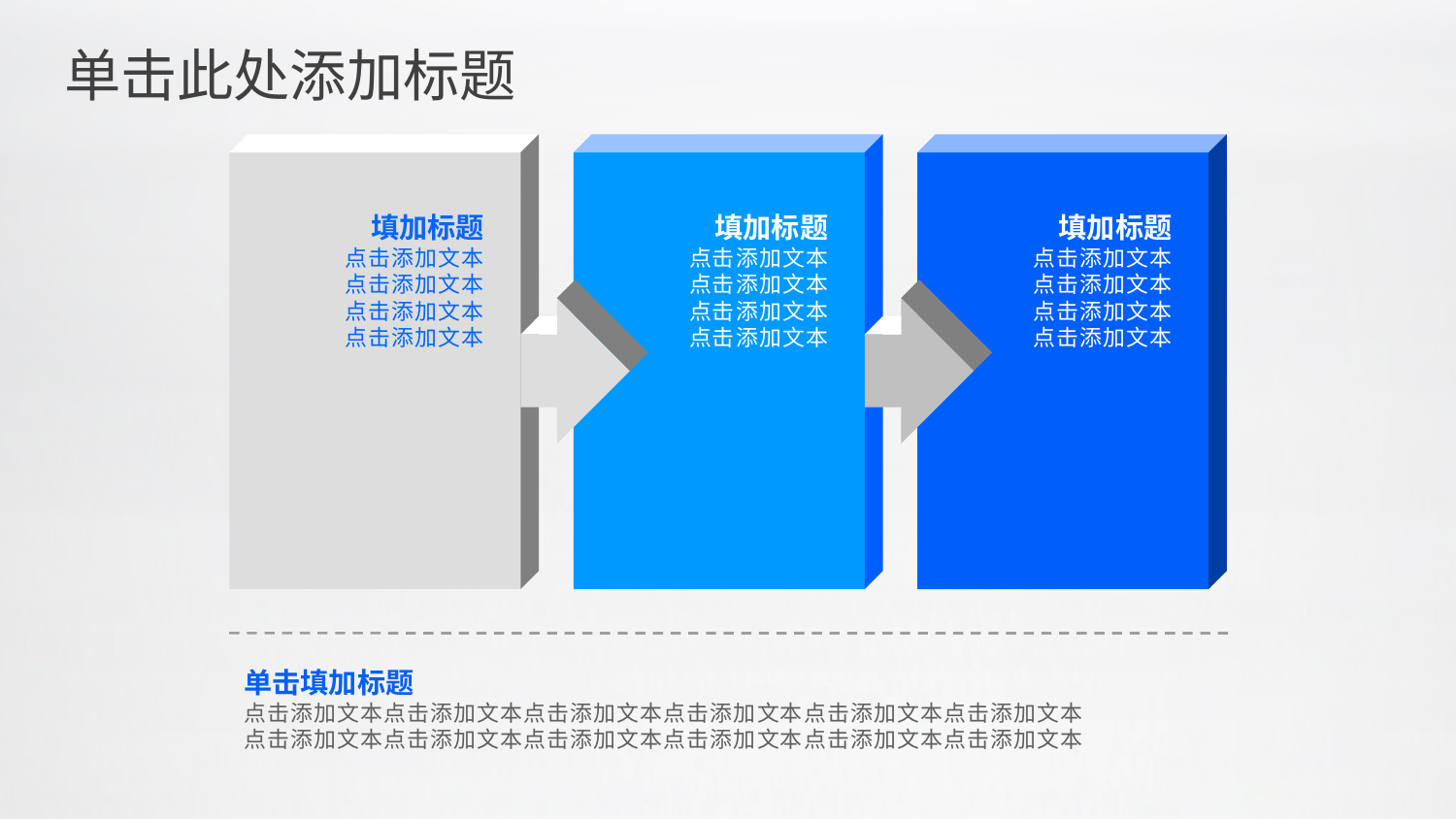

单击此处添加标题

填加标题
点击添加文本
点击添加文本
点击添加文本
点击添加文本
填加标题
点击添加文本
点击添加文本
点击添加文本
点击添加文本
填加标题
点击添加文本
点击添加文本
点击添加文本
点击添加文本

单击填加标题
点击添加文本点击添加文本点击添加文本点击添加文本点击添加文本点击添加文本
点击添加文本点击添加文本点击添加文本点击添加文本点击添加文本点击添加文本